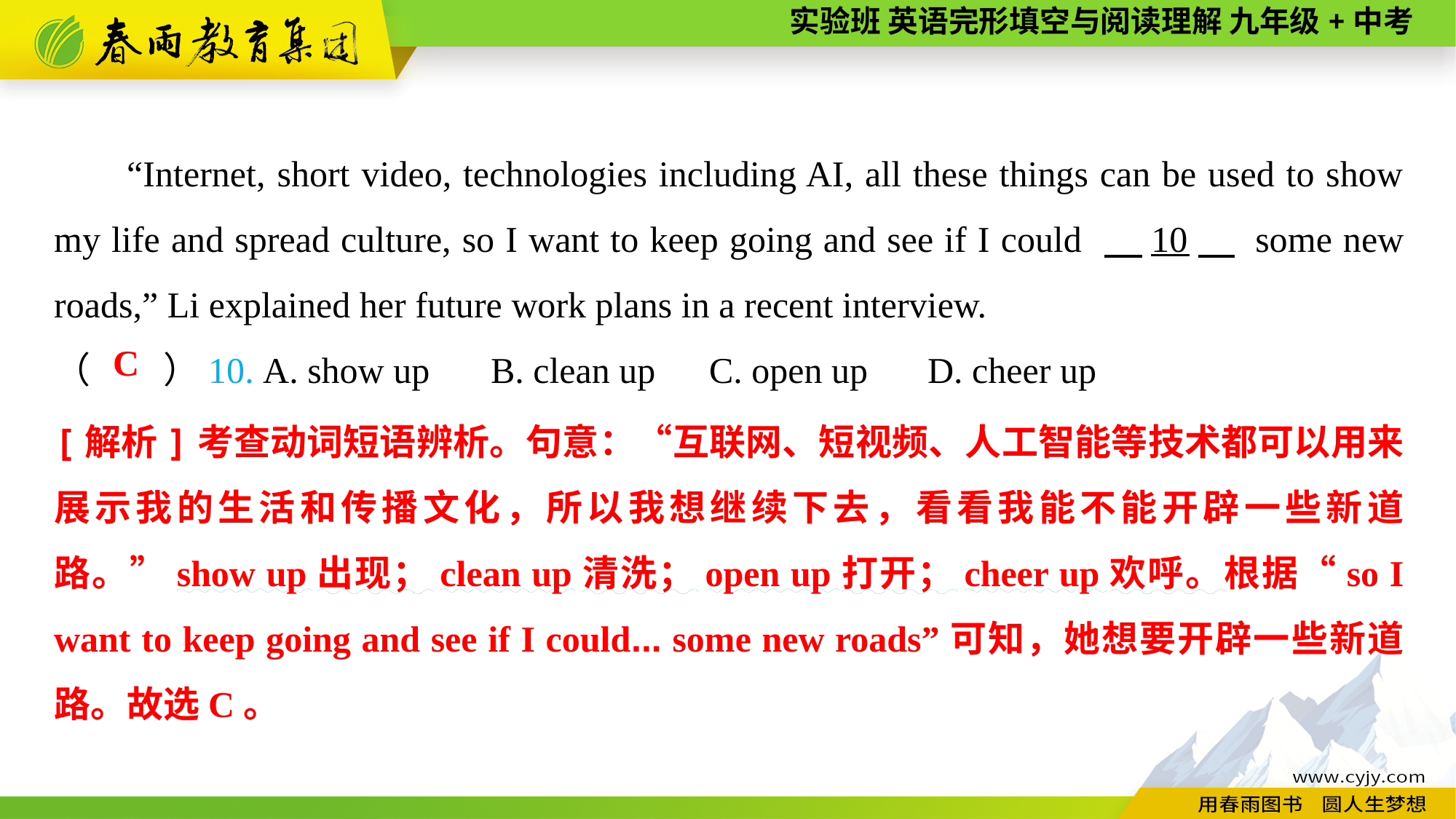

“Internet, short video, technologies including AI, all these things can be used to show my life and spread culture, so I want to keep going and see if I could 　10　 some new roads,” Li explained her future work plans in a recent interview.
（　　）10. A. show up	B. clean up	C. open up	D. cheer up
C
[解析]考查动词短语辨析。句意：“互联网、短视频、人工智能等技术都可以用来展示我的生活和传播文化，所以我想继续下去，看看我能不能开辟一些新道路。”show up出现；clean up清洗；open up打开；cheer up欢呼。根据“so I want to keep going and see if I could... some new roads”可知，她想要开辟一些新道路。故选C。